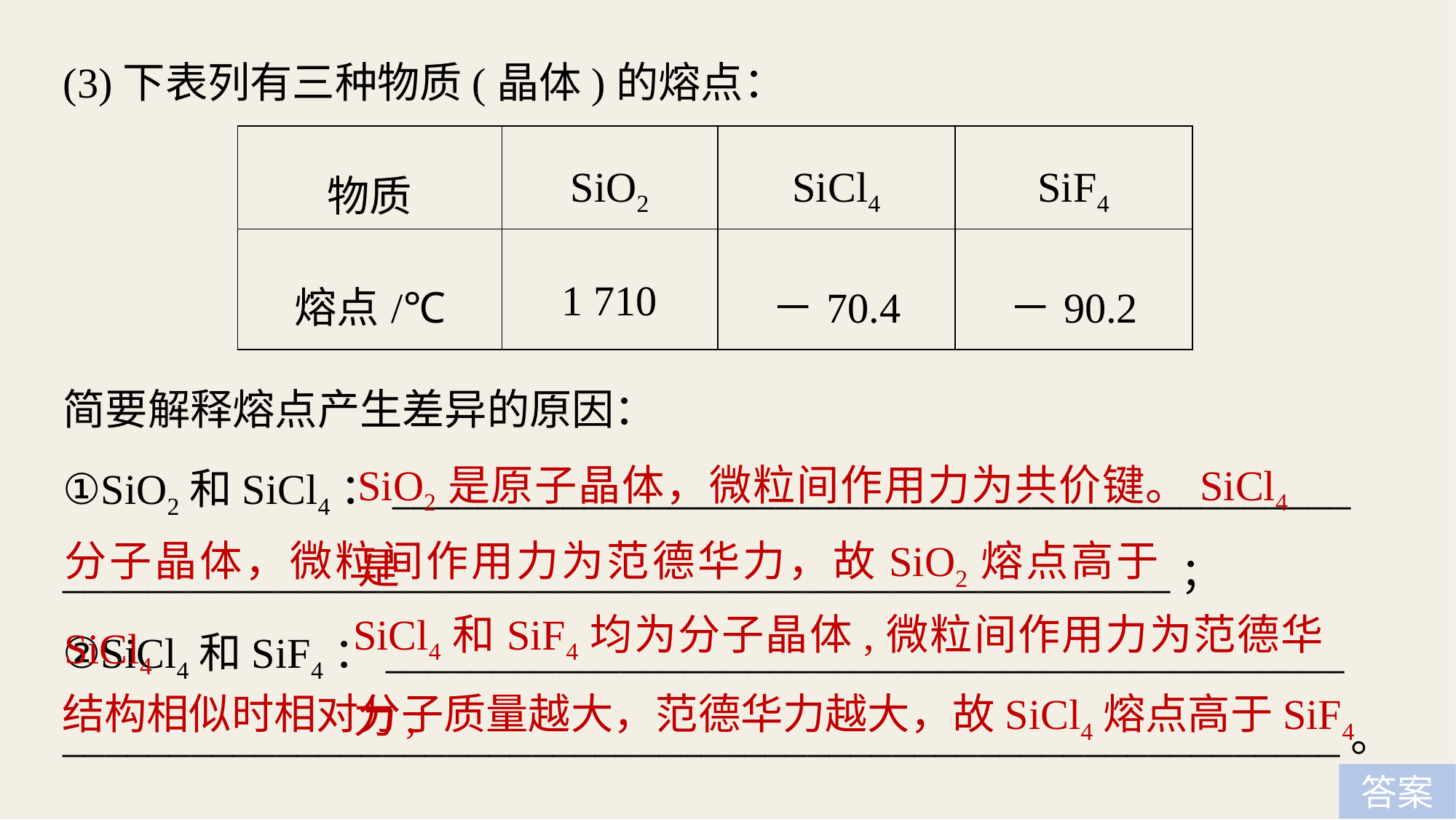

(3)下表列有三种物质(晶体)的熔点：
| 物质 | SiO2 | SiCl4 | SiF4 |
| --- | --- | --- | --- |
| 熔点/℃ | 1 710 | －70.4 | －90.2 |
简要解释熔点产生差异的原因：
①SiO2和SiCl4：_____________________________________________
____________________________________________________；
②SiCl4和SiF4：_____________________________________________
____________________________________________________________。
SiO2是原子晶体，微粒间作用力为共价键。SiCl4是
分子晶体，微粒间作用力为范德华力，故SiO2熔点高于SiCl4
SiCl4和SiF4均为分子晶体,微粒间作用力为范德华力,
结构相似时相对分子质量越大，范德华力越大，故SiCl4熔点高于SiF4
答案